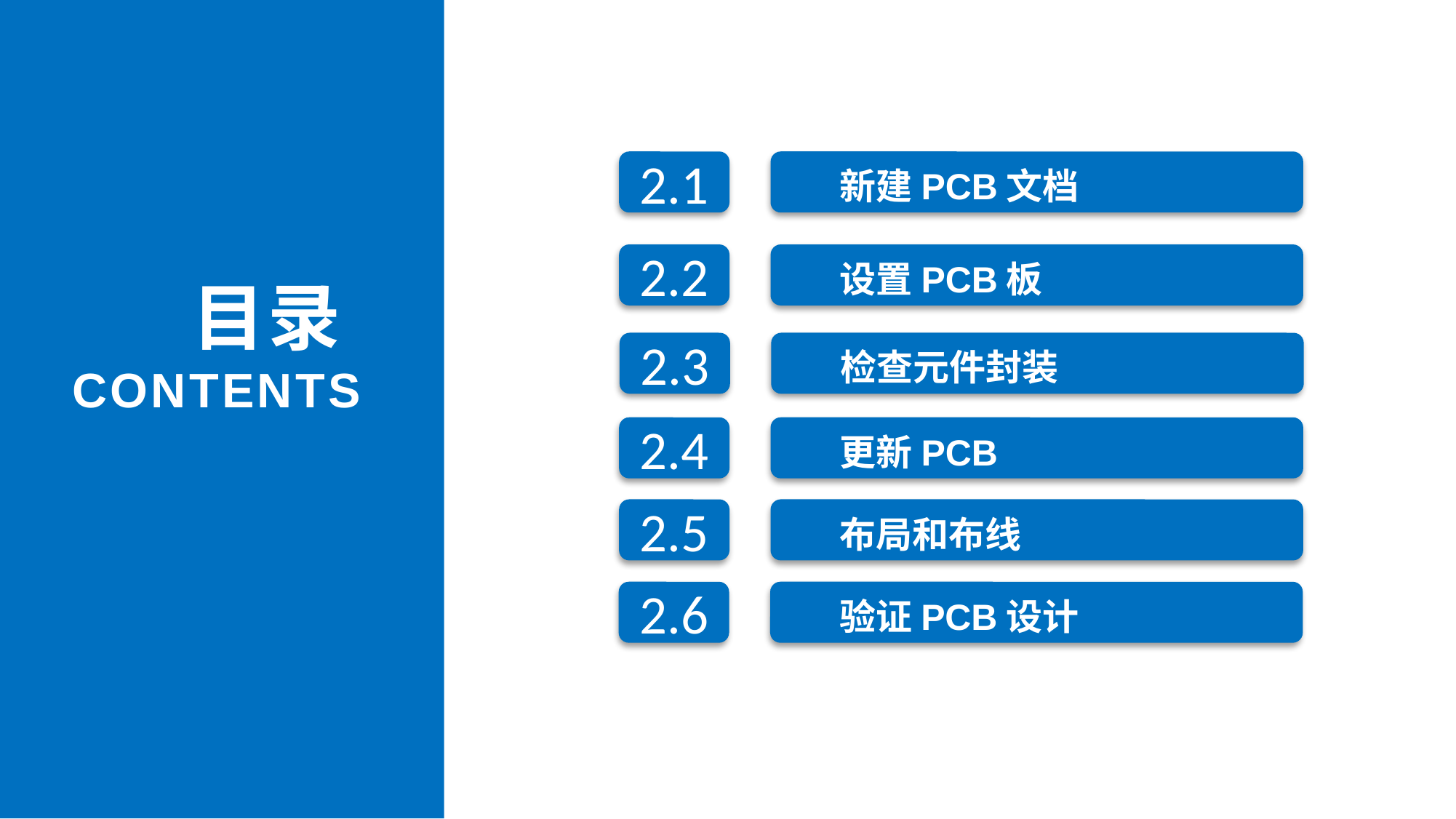

新建PCB文档
2.1

设置PCB板
2.2
目录
CONTENTS

检查元件封装
2.3

更新PCB
2.4

布局和布线
2.5

验证PCB设计
2.6